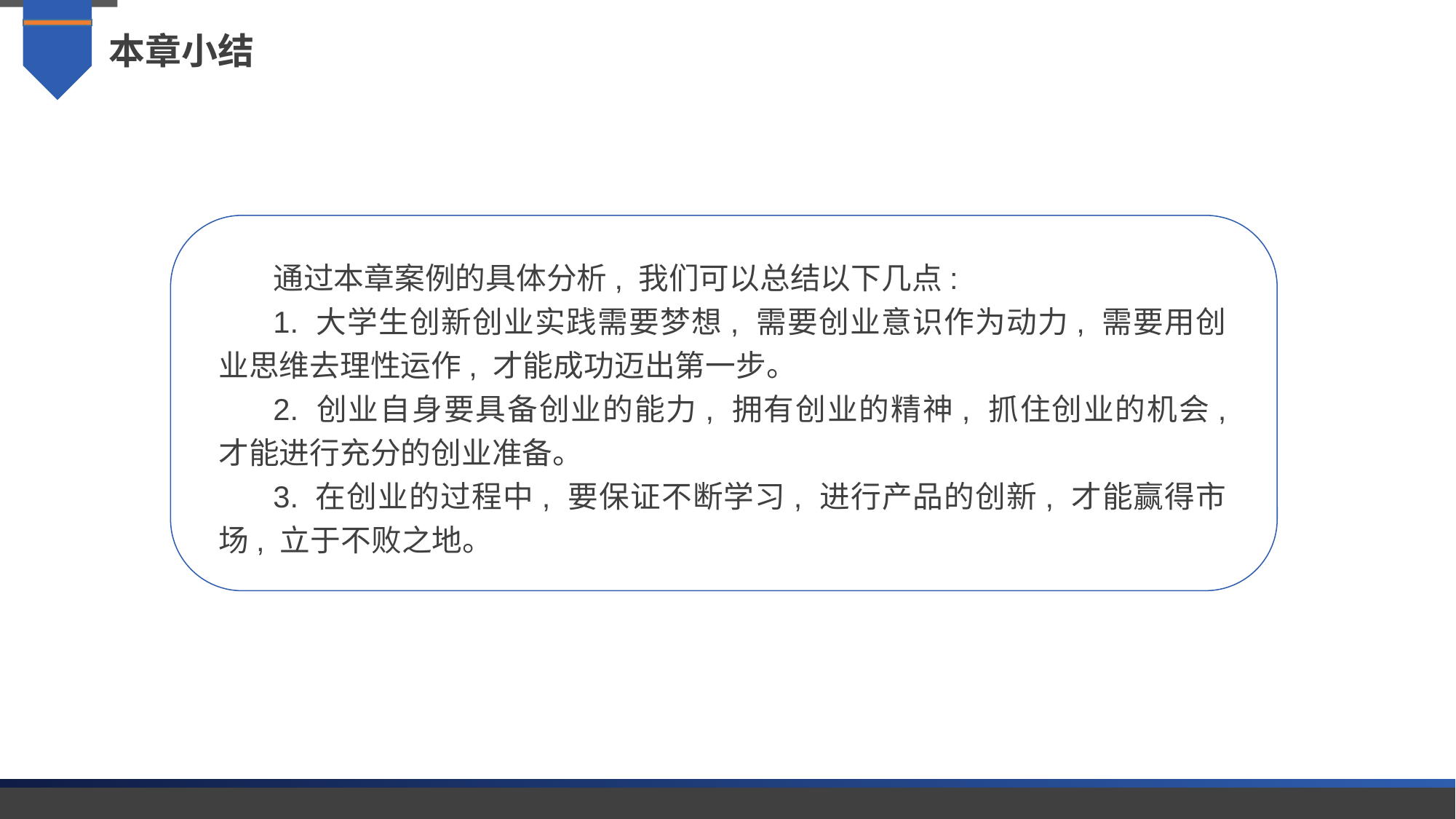

本章小结

通过本章案例的具体分析, 我们可以总结以下几点:
1. 大学生创新创业实践需要梦想, 需要创业意识作为动力, 需要用创业思维去理性运作, 才能成功迈出第一步。
2. 创业自身要具备创业的能力, 拥有创业的精神, 抓住创业的机会, 才能进行充分的创业准备。
3. 在创业的过程中, 要保证不断学习, 进行产品的创新, 才能赢得市场, 立于不败之地。